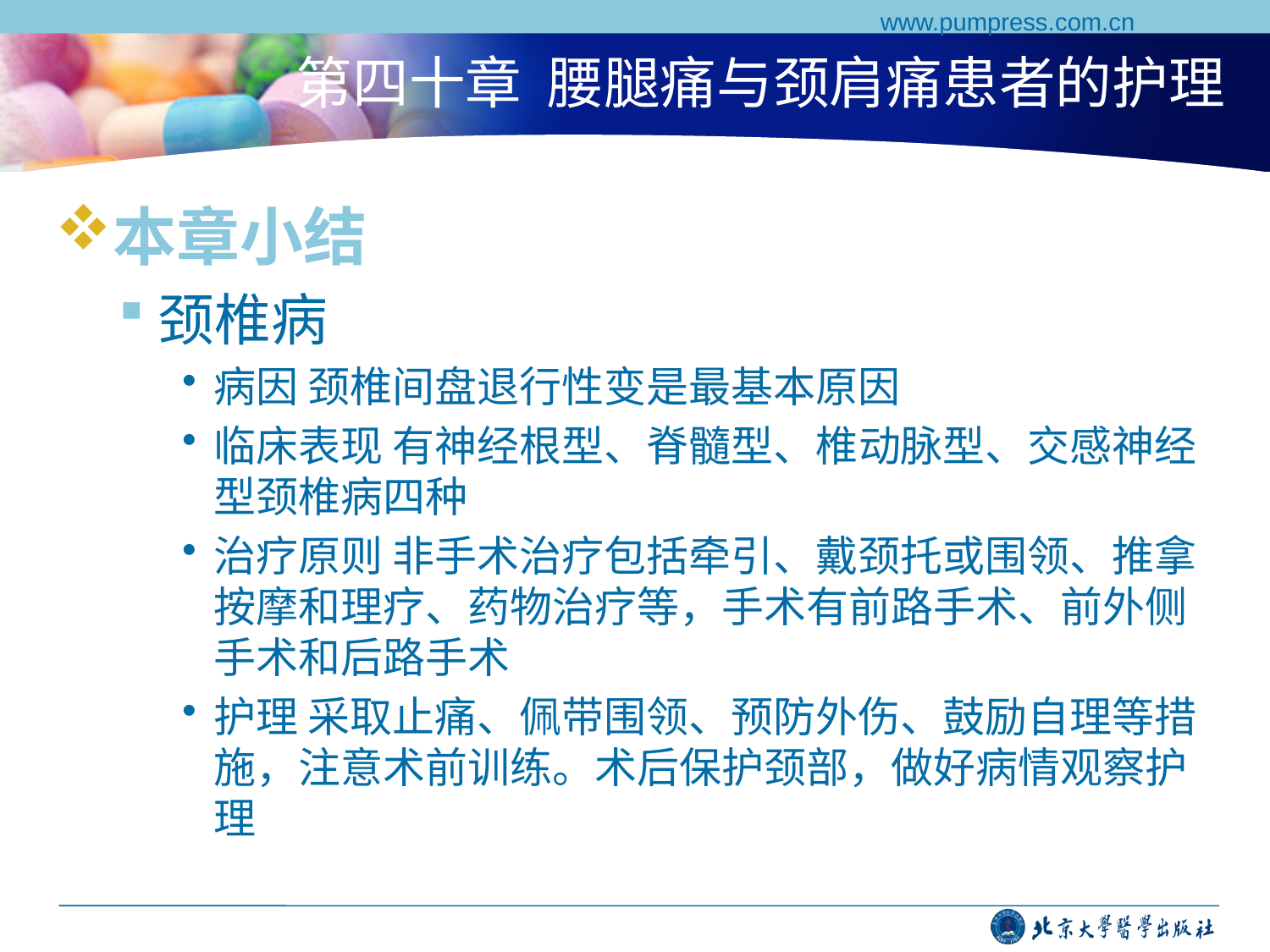

www.pumpress.com.cn
# 第四十章  腰腿痛与颈肩痛患者的护理
本章小结
颈椎病
病因 颈椎间盘退行性变是最基本原因
临床表现 有神经根型、脊髓型、椎动脉型、交感神经型颈椎病四种
治疗原则 非手术治疗包括牵引、戴颈托或围领、推拿按摩和理疗、药物治疗等，手术有前路手术、前外侧手术和后路手术
护理 采取止痛、佩带围领、预防外伤、鼓励自理等措施，注意术前训练。术后保护颈部，做好病情观察护理